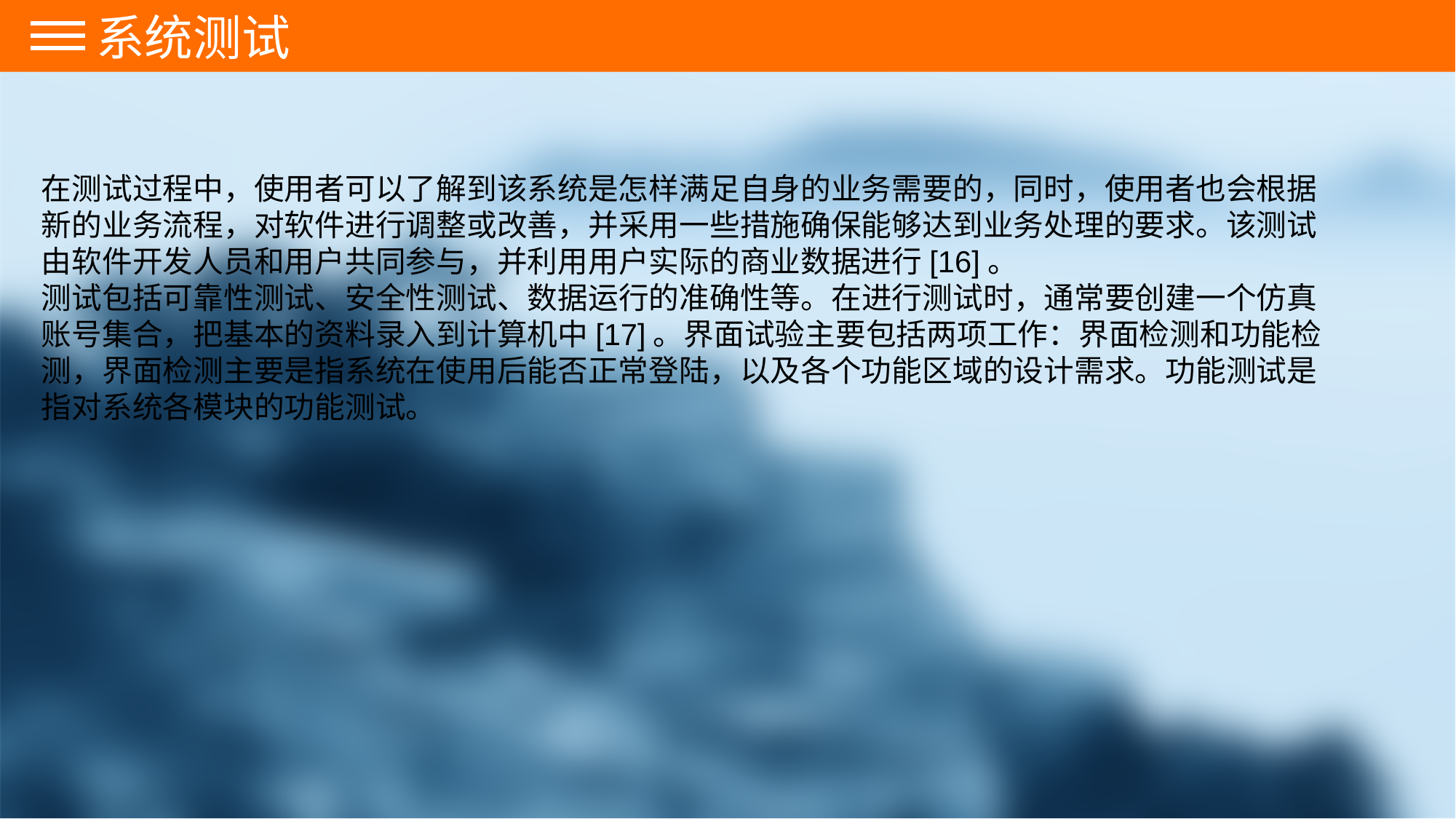

系统测试
在测试过程中，使用者可以了解到该系统是怎样满足自身的业务需要的，同时，使用者也会根据新的业务流程，对软件进行调整或改善，并采用一些措施确保能够达到业务处理的要求。该测试由软件开发人员和用户共同参与，并利用用户实际的商业数据进行[16]。
测试包括可靠性测试、安全性测试、数据运行的准确性等。在进行测试时，通常要创建一个仿真账号集合，把基本的资料录入到计算机中[17]。界面试验主要包括两项工作：界面检测和功能检测，界面检测主要是指系统在使用后能否正常登陆，以及各个功能区域的设计需求。功能测试是指对系统各模块的功能测试。